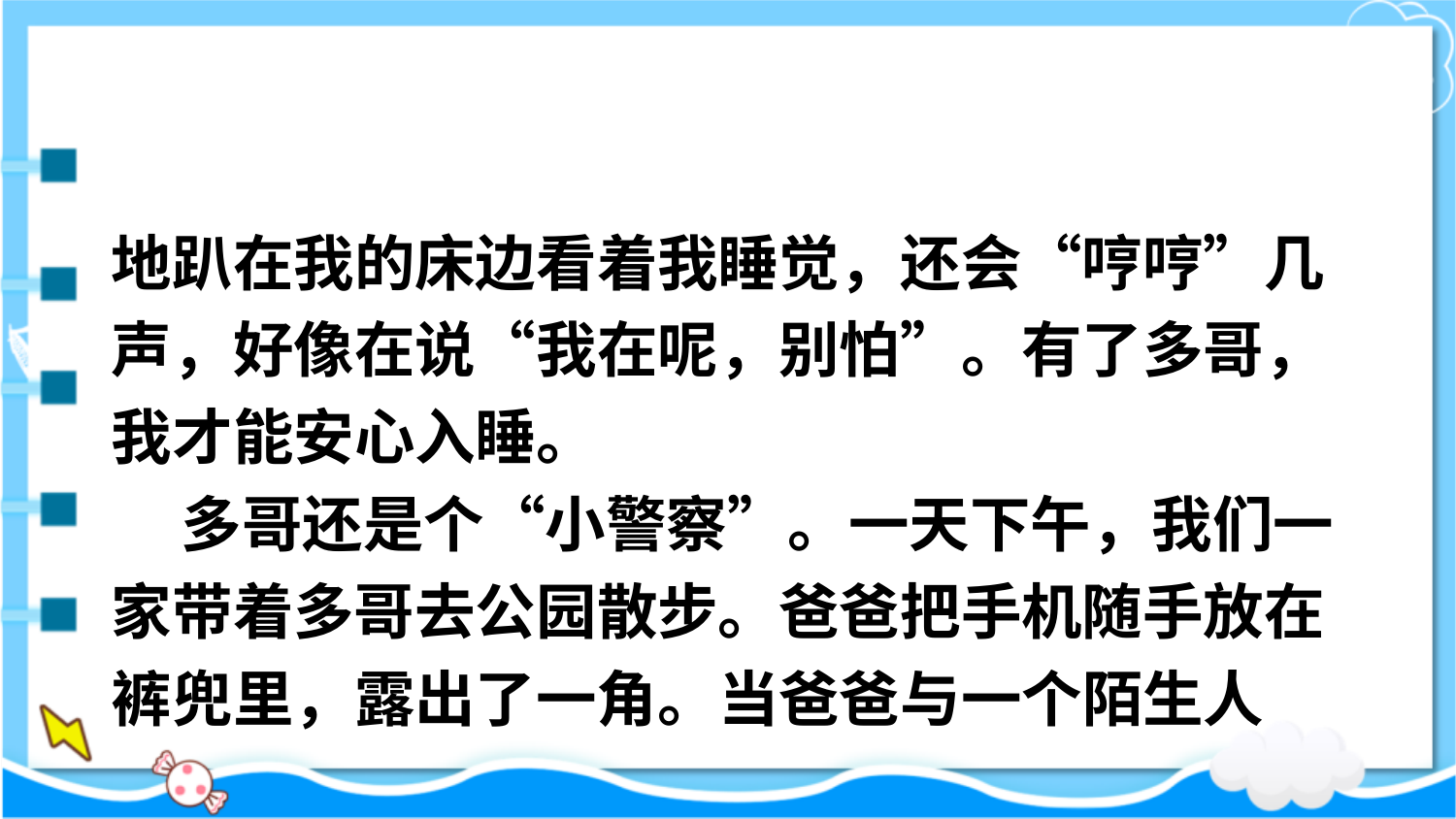

地趴在我的床边看着我睡觉，还会“哼哼”几声，好像在说“我在呢，别怕”。有了多哥，我才能安心入睡。
    多哥还是个“小警察”。一天下午，我们一家带着多哥去公园散步。爸爸把手机随手放在裤兜里，露出了一角。当爸爸与一个陌生人